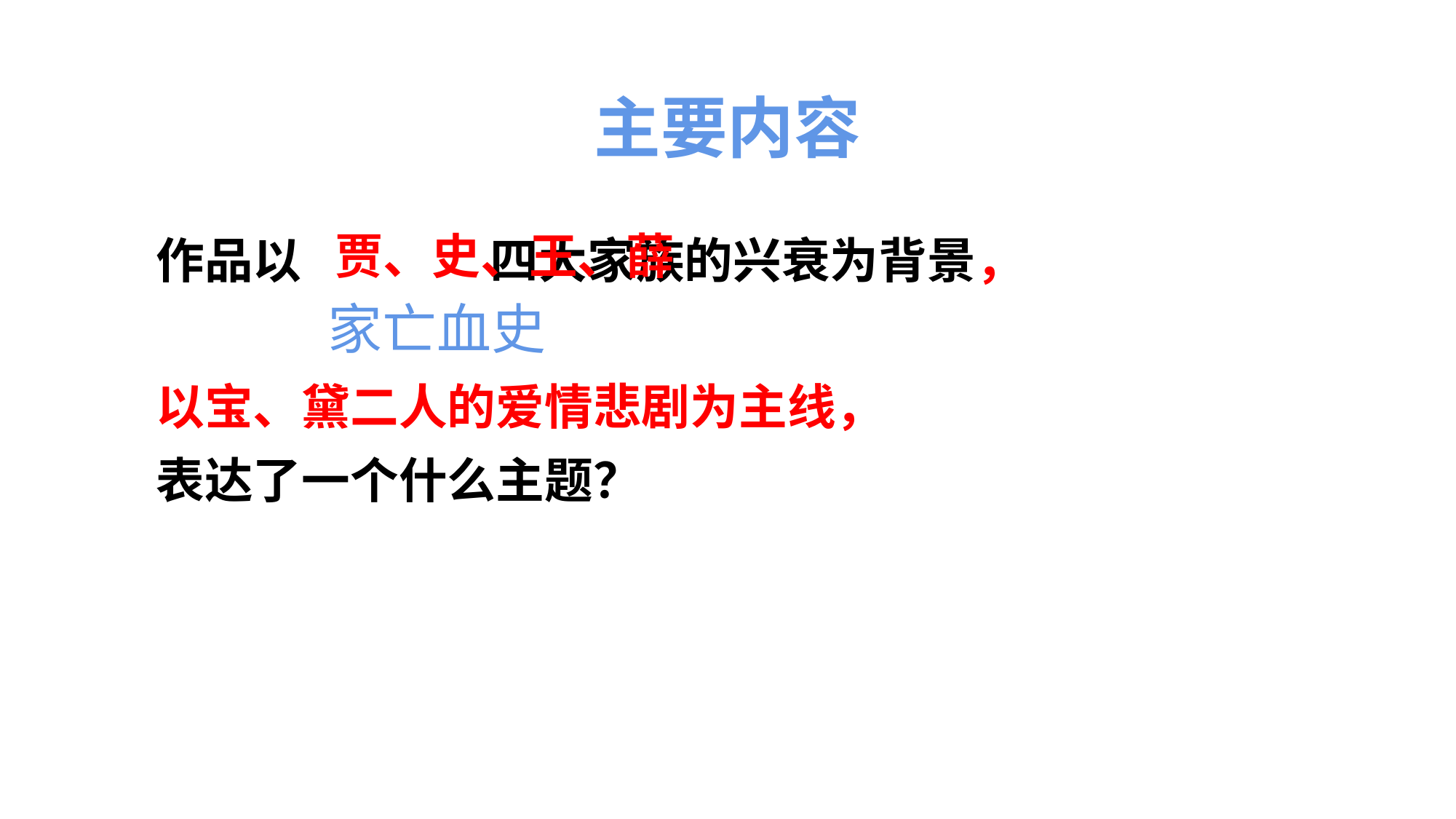

主要内容
作品以                 四大家族的兴衰为背景，

以宝、黛二人的爱情悲剧为主线，
表达了一个什么主题？
贾、史、王、薛
家亡血史